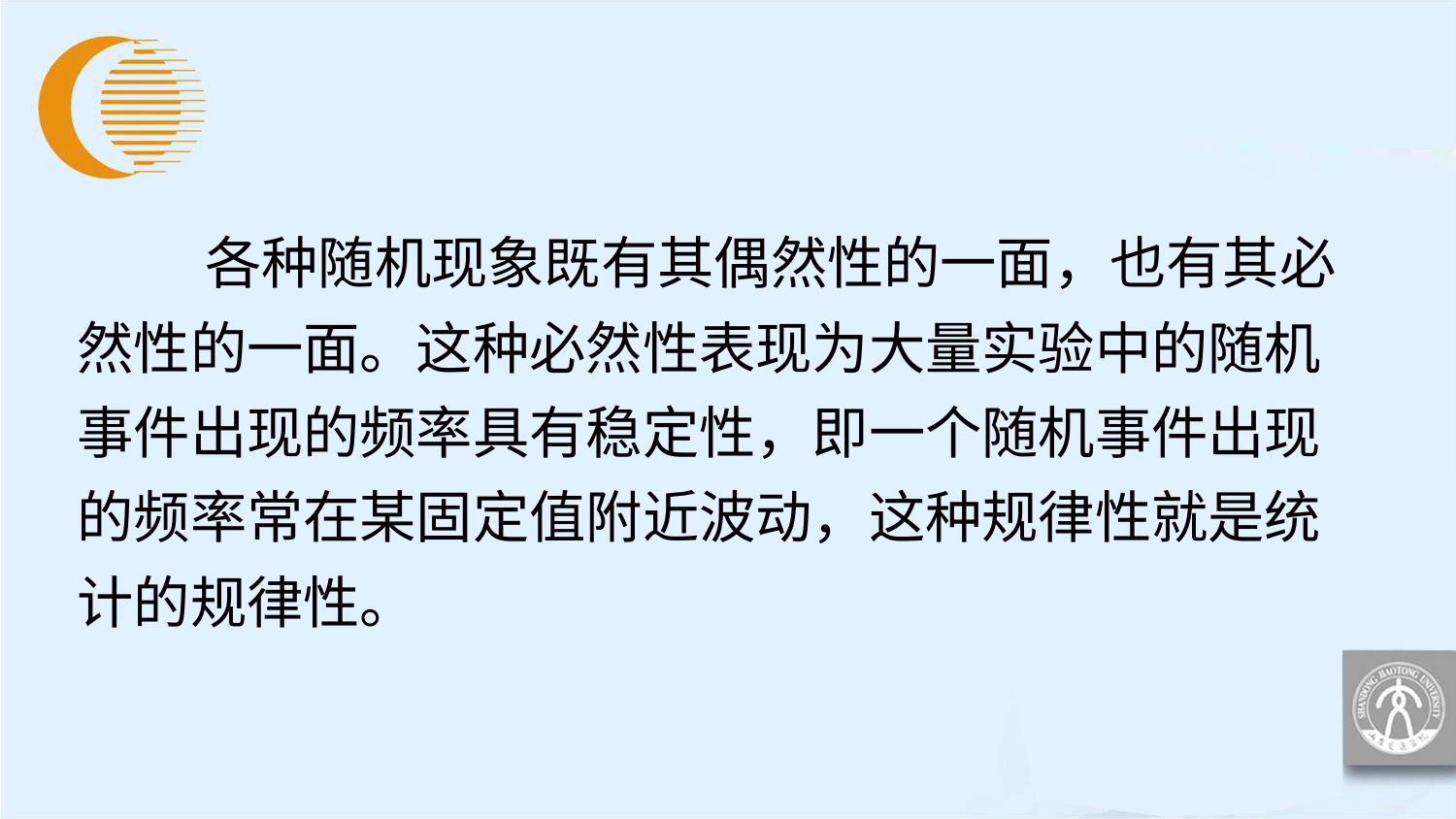

各种随机现象既有其偶然性的一面，也有其必然性的一面。这种必然性表现为大量实验中的随机事件出现的频率具有稳定性，即一个随机事件出现的频率常在某固定值附近波动，这种规律性就是统计的规律性。